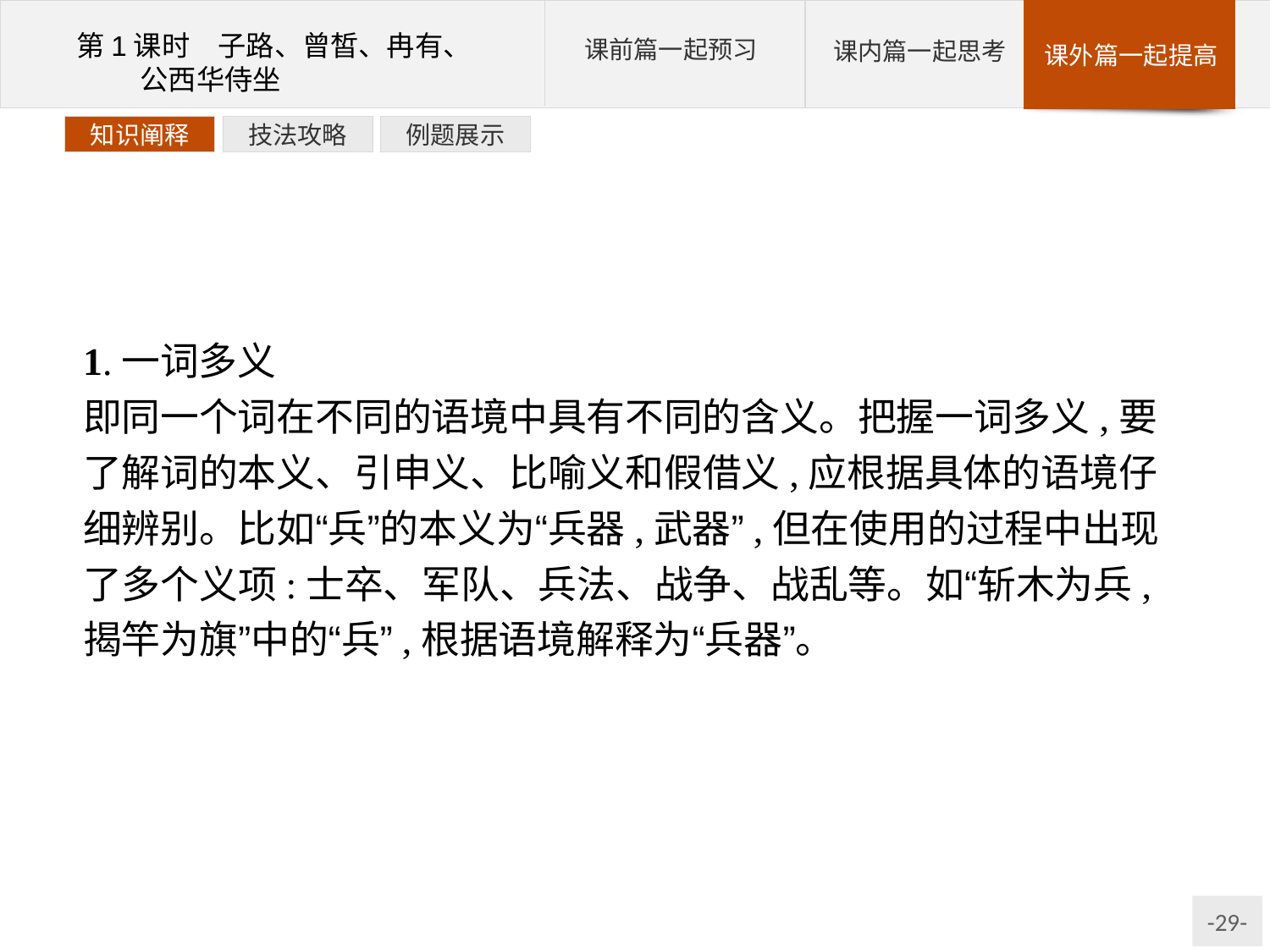

例题展示
技法攻略
知识阐释
1.一词多义
即同一个词在不同的语境中具有不同的含义。把握一词多义,要了解词的本义、引申义、比喻义和假借义,应根据具体的语境仔细辨别。比如“兵”的本义为“兵器,武器”,但在使用的过程中出现了多个义项:士卒、军队、兵法、战争、战乱等。如“斩木为兵,揭竿为旗”中的“兵”,根据语境解释为“兵器”。